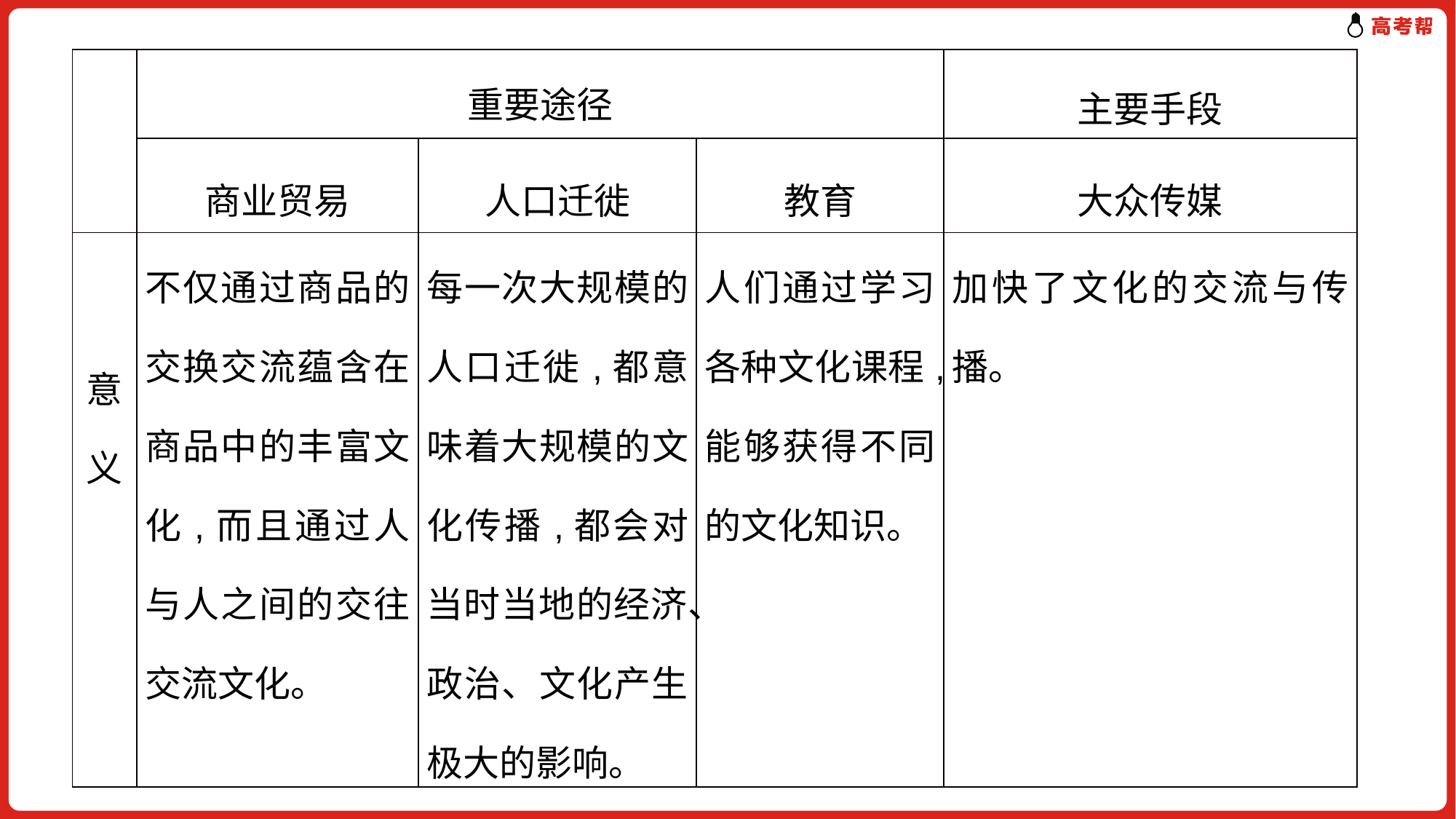

|  | 重要途径 |  |  | 主要手段 |
| --- | --- | --- | --- | --- |
|  | 商业贸易 | 人口迁徙 | 教育 | 大众传媒 |
| 意义 | 不仅通过商品的交换交流蕴含在商品中的丰富文化,而且通过人与人之间的交往交流文化。 | 每一次大规模的人口迁徙,都意味着大规模的文化传播,都会对当时当地的经济、政治、文化产生极大的影响。 | 人们通过学习各种文化课程,能够获得不同的文化知识。 | 加快了文化的交流与传播。 |